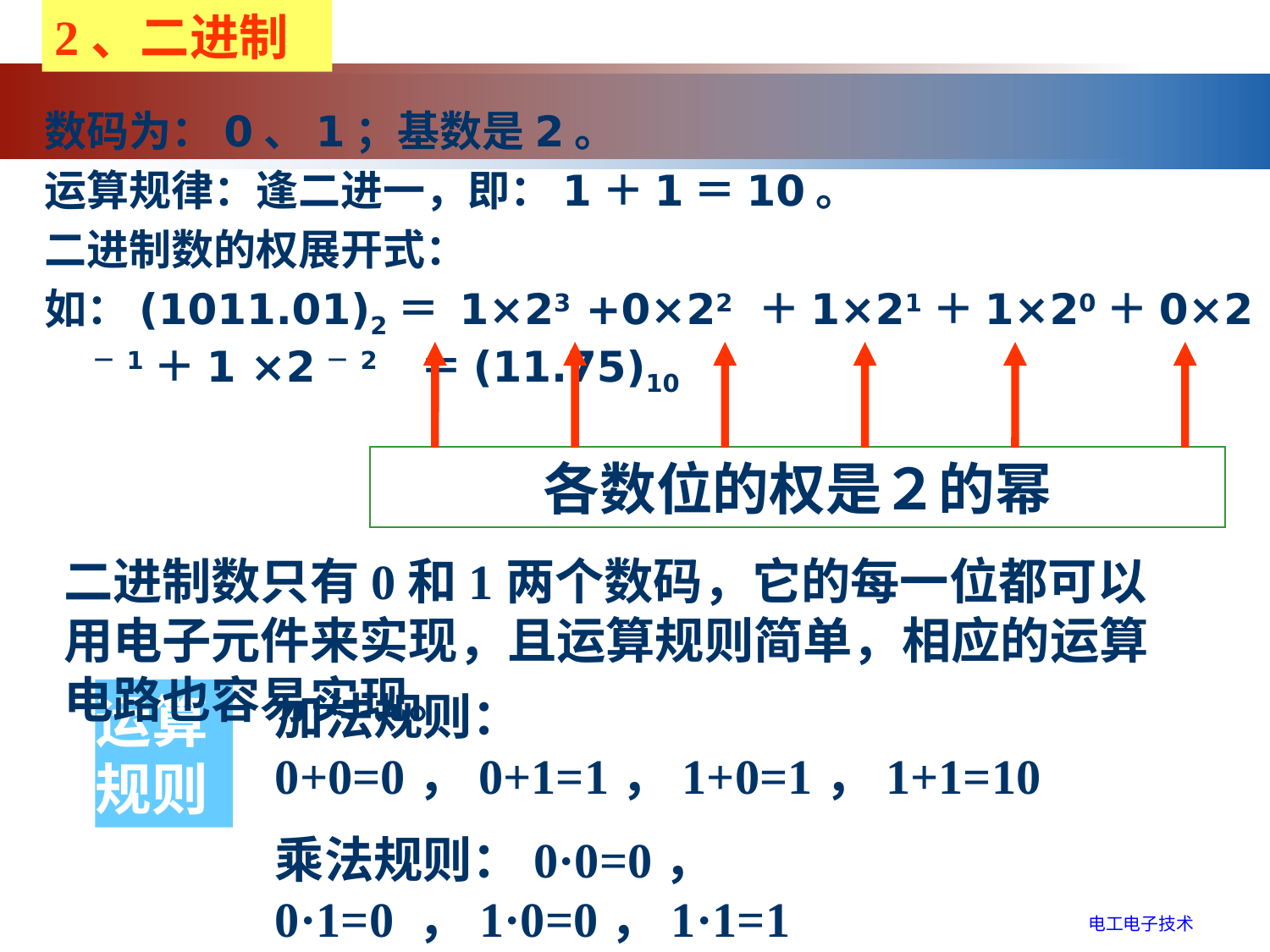

2、二进制
数码为：0、1；基数是2。
运算规律：逢二进一，即：1＋1＝10。
二进制数的权展开式：
如：(1011.01)2＝ 1×23 +0×22 ＋1×21＋1×20＋0×2－1＋1 ×2－2 　＝(11.75)10

各数位的权是２的幂

二进制数只有0和1两个数码，它的每一位都可以用电子元件来实现，且运算规则简单，相应的运算电路也容易实现。
运算规则
加法规则：0+0=0，0+1=1，1+0=1，1+1=10
乘法规则：0·0=0， 0·1=0 ，1·0=0，1·1=1
电工电子技术